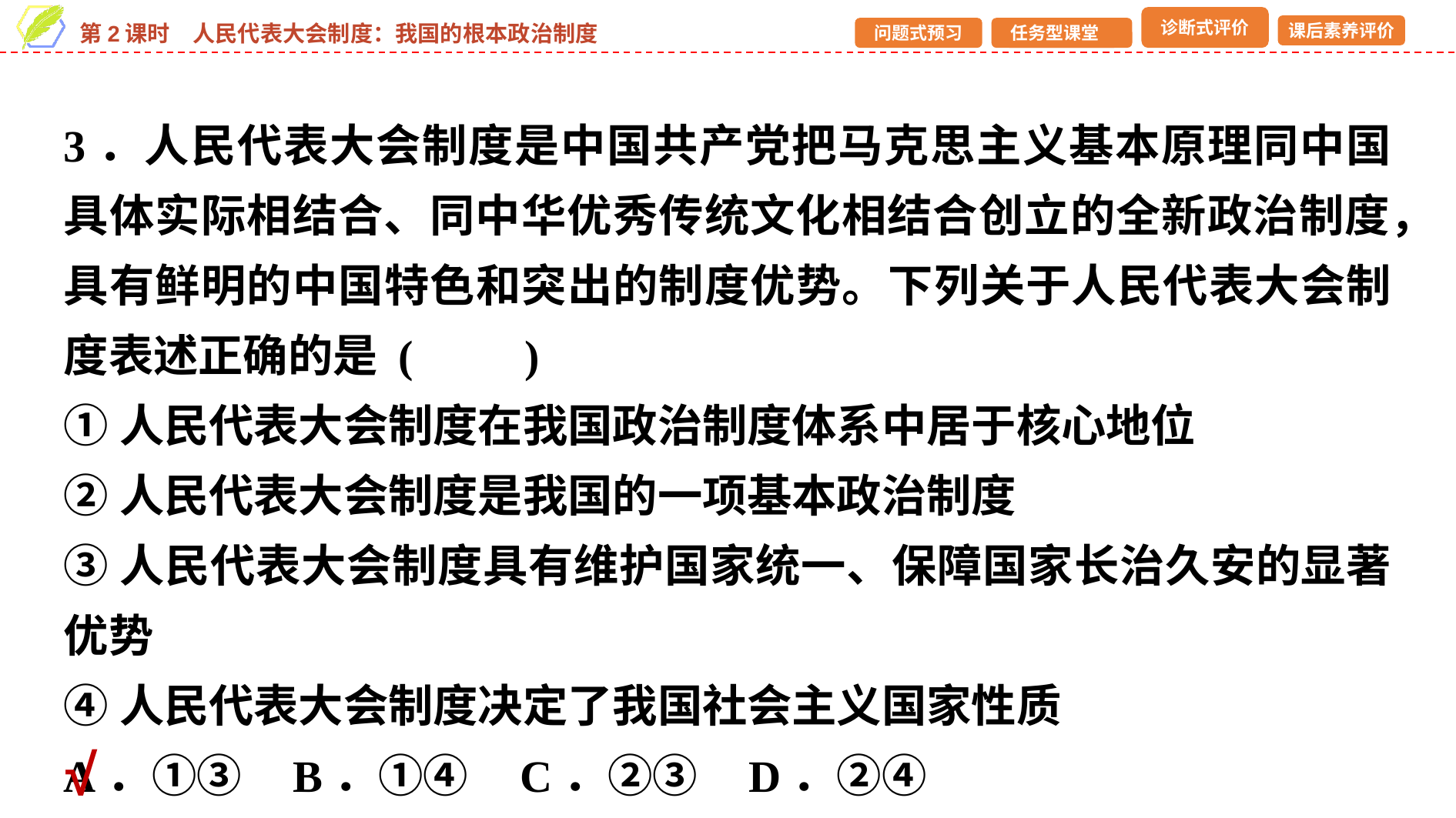

3．人民代表大会制度是中国共产党把马克思主义基本原理同中国具体实际相结合、同中华优秀传统文化相结合创立的全新政治制度，具有鲜明的中国特色和突出的制度优势。下列关于人民代表大会制度表述正确的是 (　　)
①人民代表大会制度在我国政治制度体系中居于核心地位
②人民代表大会制度是我国的一项基本政治制度
③人民代表大会制度具有维护国家统一、保障国家长治久安的显著优势
④人民代表大会制度决定了我国社会主义国家性质
A．①③    B．①④    C．②③    D．②④
√